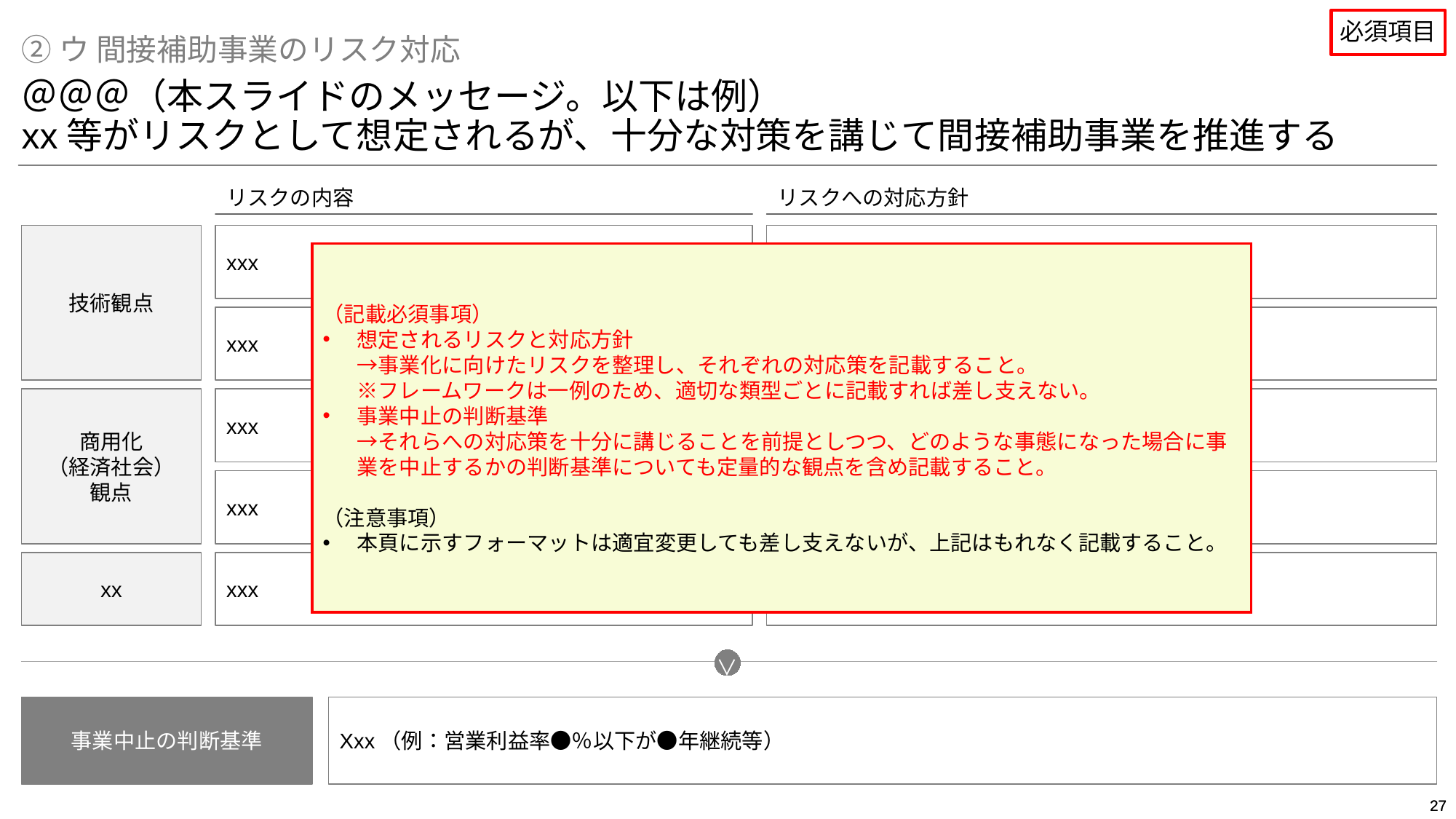

必須項目
②ウ 間接補助事業のリスク対応
＠＠＠（本スライドのメッセージ。以下は例）
xx等がリスクとして想定されるが、十分な対策を講じて間接補助事業を推進する
リスクの内容
リスクへの対応方針
技術観点
xxx
xxx
（記載必須事項）
想定されるリスクと対応方針
→事業化に向けたリスクを整理し、それぞれの対応策を記載すること。
※フレームワークは一例のため、適切な類型ごとに記載すれば差し支えない。
事業中止の判断基準
→それらへの対応策を十分に講じることを前提としつつ、どのような事態になった場合に事業を中止するかの判断基準についても定量的な観点を含め記載すること。

（注意事項）
本頁に示すフォーマットは適宜変更しても差し支えないが、上記はもれなく記載すること。
xxx
xxx
商用化
（経済社会）
観点
xxx
xxx
xxx
xxx
xx
xxx
xxx
 ＞
事業中止の判断基準
Xxx（例：営業利益率●％以下が●年継続等）